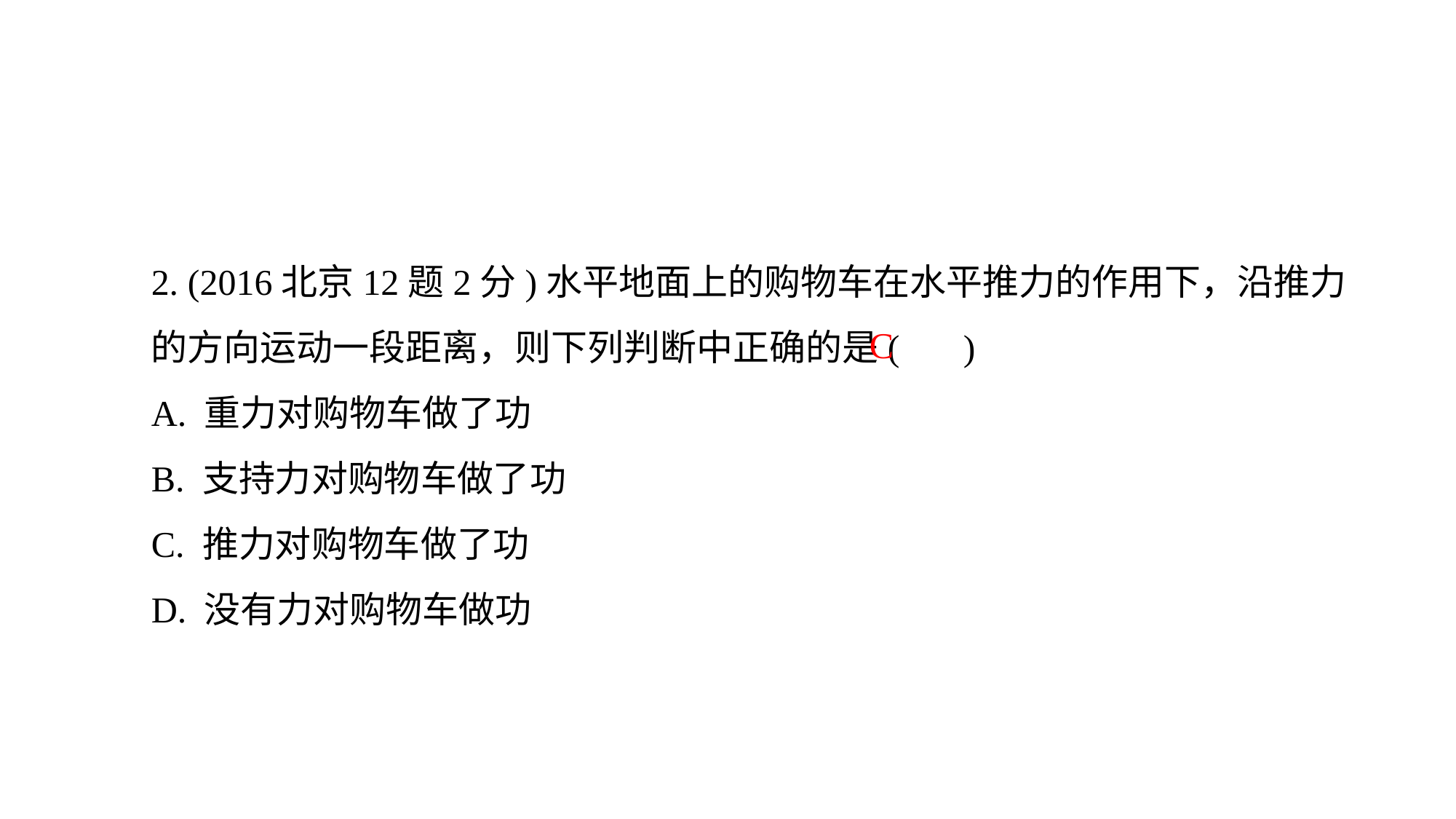

2. (2016北京12题2分)水平地面上的购物车在水平推力的作用下，沿推力的方向运动一段距离，则下列判断中正确的是(       )
A. 重力对购物车做了功
B. 支持力对购物车做了功
C. 推力对购物车做了功
D. 没有力对购物车做功
C